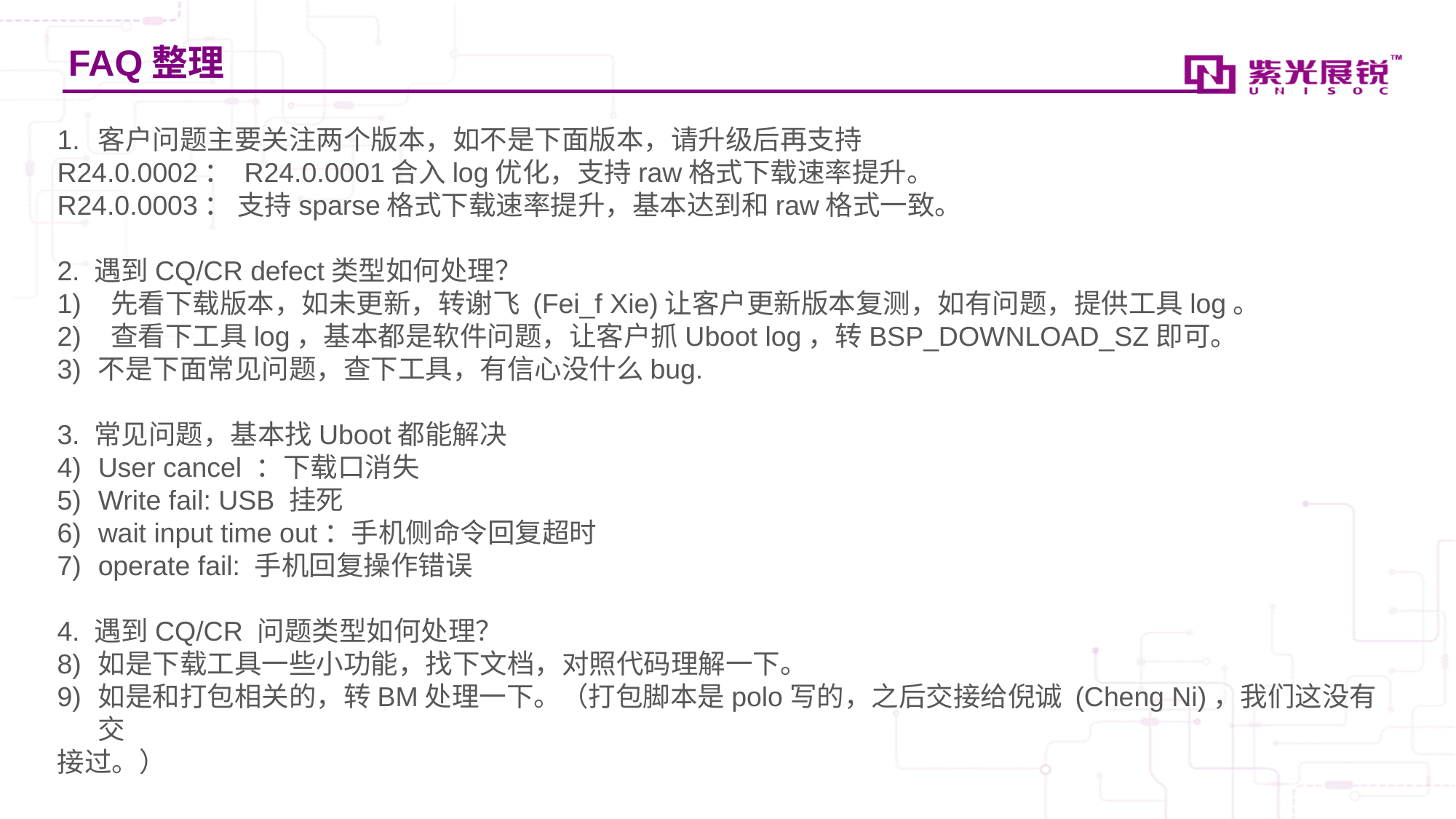

# FAQ整理
客户问题主要关注两个版本，如不是下面版本，请升级后再支持
R24.0.0002： R24.0.0001合入log优化，支持raw格式下载速率提升。
R24.0.0003： 支持sparse格式下载速率提升，基本达到和raw格式一致。

2. 遇到CQ/CR defect类型如何处理？
 先看下载版本，如未更新，转谢飞 (Fei_f Xie)让客户更新版本复测，如有问题，提供工具log。
 查看下工具log，基本都是软件问题，让客户抓Uboot log，转BSP_DOWNLOAD_SZ即可。
不是下面常见问题，查下工具，有信心没什么bug.

3. 常见问题，基本找Uboot都能解决
User cancel ：下载口消失
Write fail: USB 挂死
wait input time out：手机侧命令回复超时
operate fail: 手机回复操作错误

4. 遇到CQ/CR 问题类型如何处理？
如是下载工具一些小功能，找下文档，对照代码理解一下。
如是和打包相关的，转BM处理一下。（打包脚本是polo写的，之后交接给倪诚 (Cheng Ni)，我们这没有交
接过。）